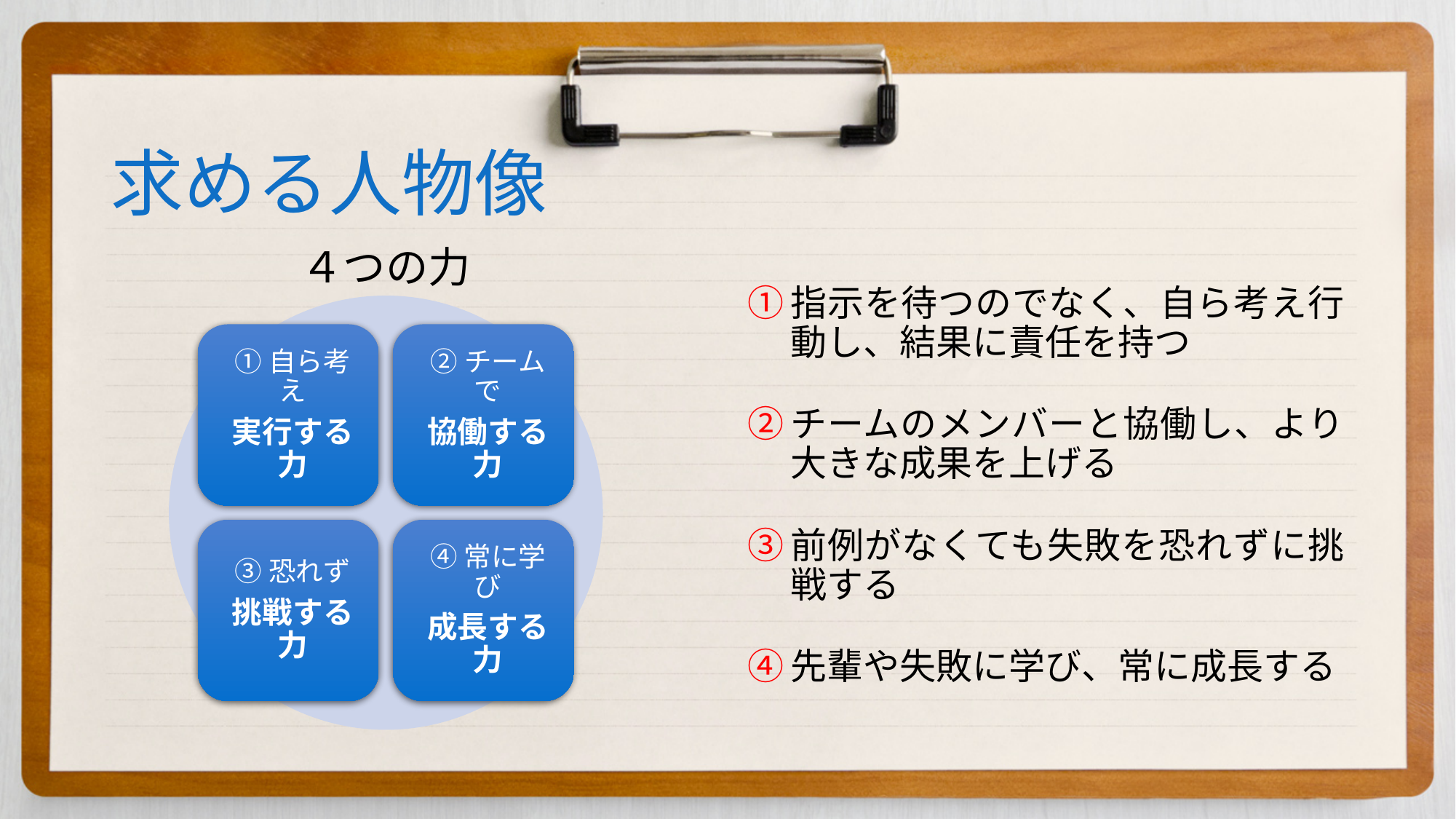

# 求める人物像
４つの力
指示を待つのでなく、自ら考え行動し、結果に責任を持つ
チームのメンバーと協働し、より大きな成果を上げる
前例がなくても失敗を恐れずに挑戦する
先輩や失敗に学び、常に成長する
①自ら考え
実行する力
②チームで
協働する力
③恐れず
挑戦する力
④常に学び
成長する力